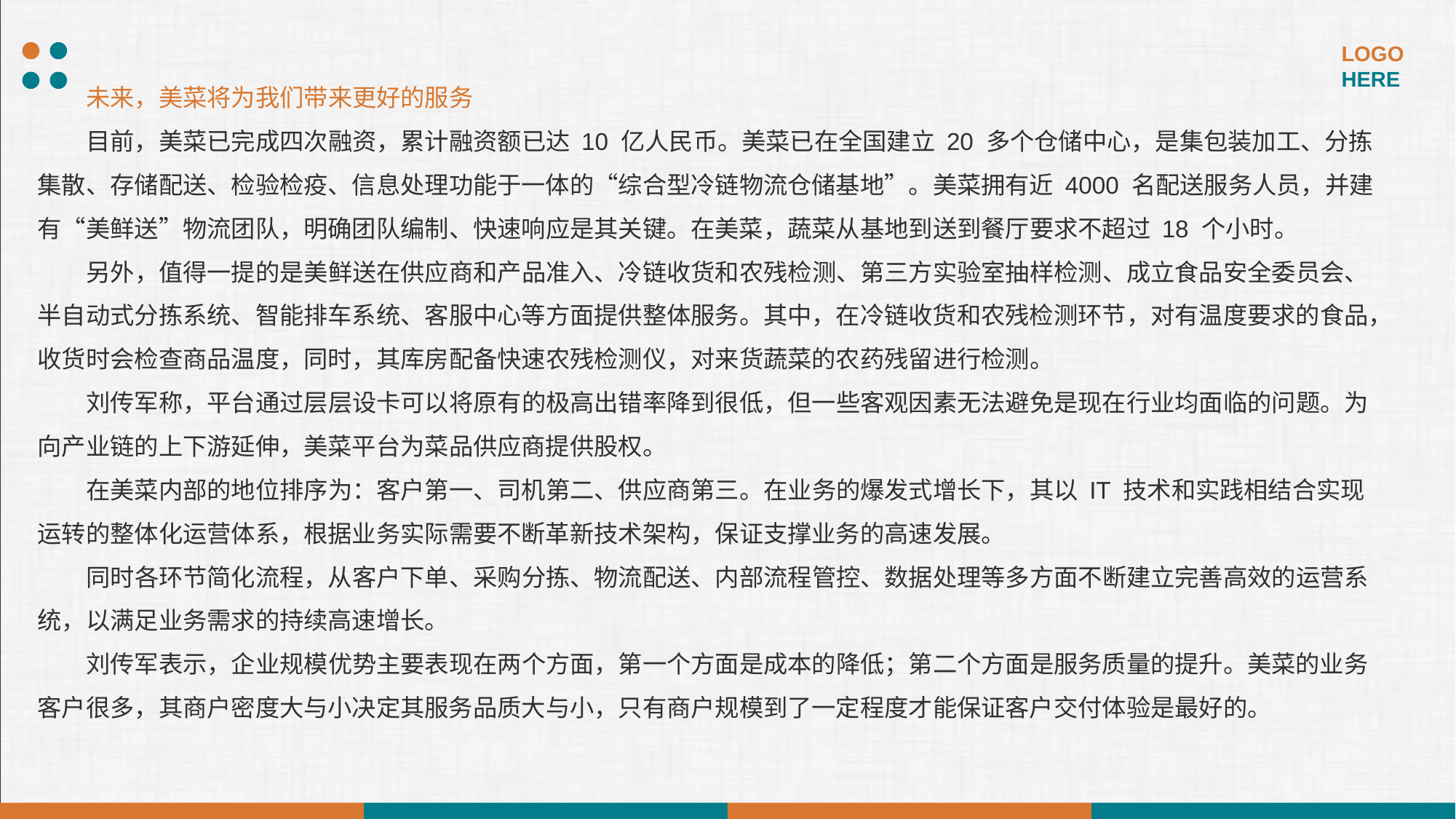

未来，美菜将为我们带来更好的服务
目前，美菜已完成四次融资，累计融资额已达 10 亿人民币。美菜已在全国建立 20 多个仓储中心，是集包装加工、分拣集散、存储配送、检验检疫、信息处理功能于一体的“综合型冷链物流仓储基地”。美菜拥有近 4000 名配送服务人员，并建有“美鲜送”物流团队，明确团队编制、快速响应是其关键。在美菜，蔬菜从基地到送到餐厅要求不超过 18 个小时。
另外，值得一提的是美鲜送在供应商和产品准入、冷链收货和农残检测、第三方实验室抽样检测、成立食品安全委员会、半自动式分拣系统、智能排车系统、客服中心等方面提供整体服务。其中，在冷链收货和农残检测环节，对有温度要求的食品，收货时会检查商品温度，同时，其库房配备快速农残检测仪，对来货蔬菜的农药残留进行检测。
刘传军称，平台通过层层设卡可以将原有的极高出错率降到很低，但一些客观因素无法避免是现在行业均面临的问题。为向产业链的上下游延伸，美菜平台为菜品供应商提供股权。
在美菜内部的地位排序为：客户第一、司机第二、供应商第三。在业务的爆发式增长下，其以 IT 技术和实践相结合实现运转的整体化运营体系，根据业务实际需要不断革新技术架构，保证支撑业务的高速发展。
同时各环节简化流程，从客户下单、采购分拣、物流配送、内部流程管控、数据处理等多方面不断建立完善高效的运营系统，以满足业务需求的持续高速增长。
刘传军表示，企业规模优势主要表现在两个方面，第一个方面是成本的降低；第二个方面是服务质量的提升。美菜的业务客户很多，其商户密度大与小决定其服务品质大与小，只有商户规模到了一定程度才能保证客户交付体验是最好的。